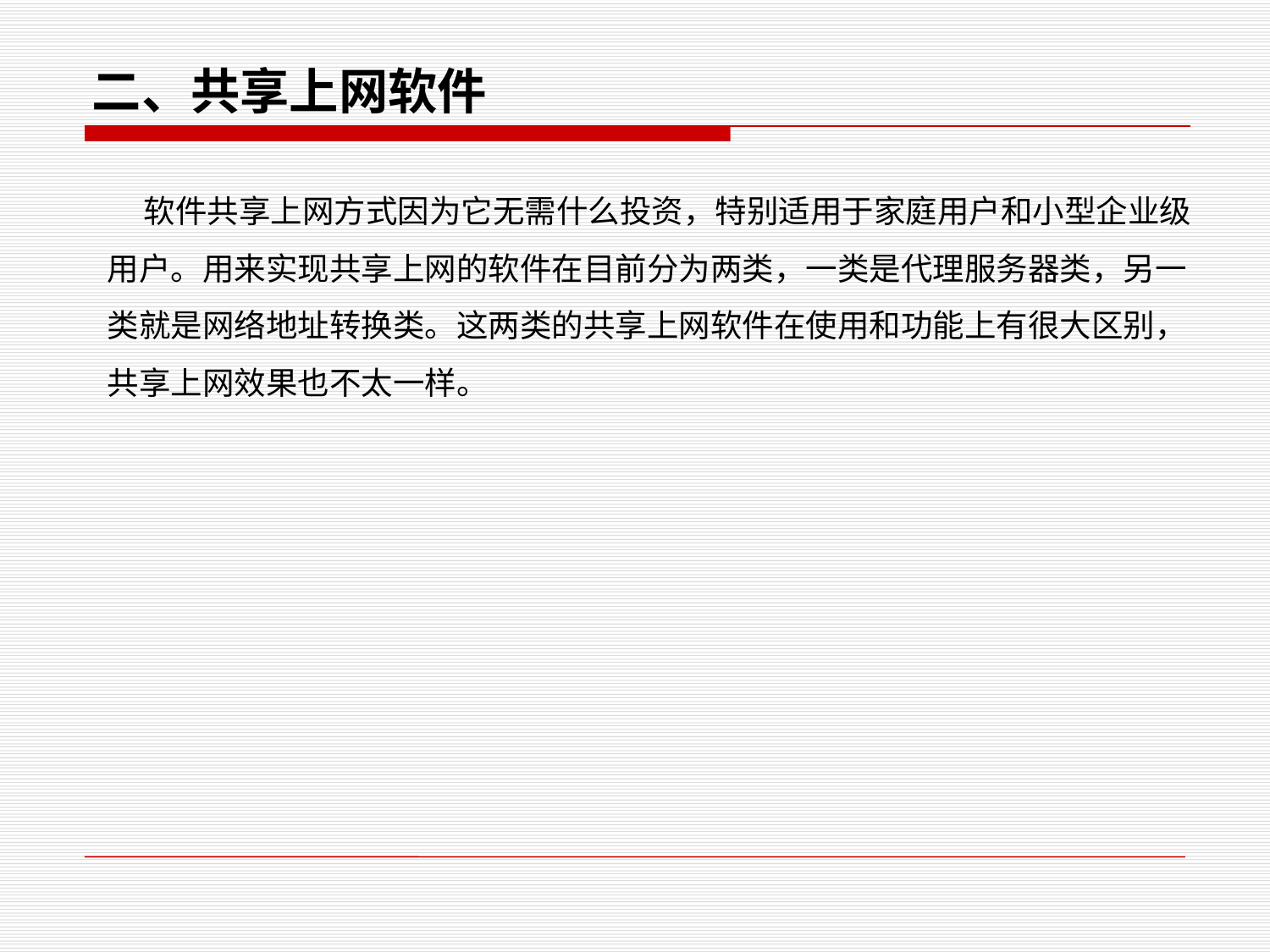

二、共享上网软件
    软件共享上网方式因为它无需什么投资，特别适用于家庭用户和小型企业级用户。用来实现共享上网的软件在目前分为两类，一类是代理服务器类，另一类就是网络地址转换类。这两类的共享上网软件在使用和功能上有很大区别，共享上网效果也不太一样。
21